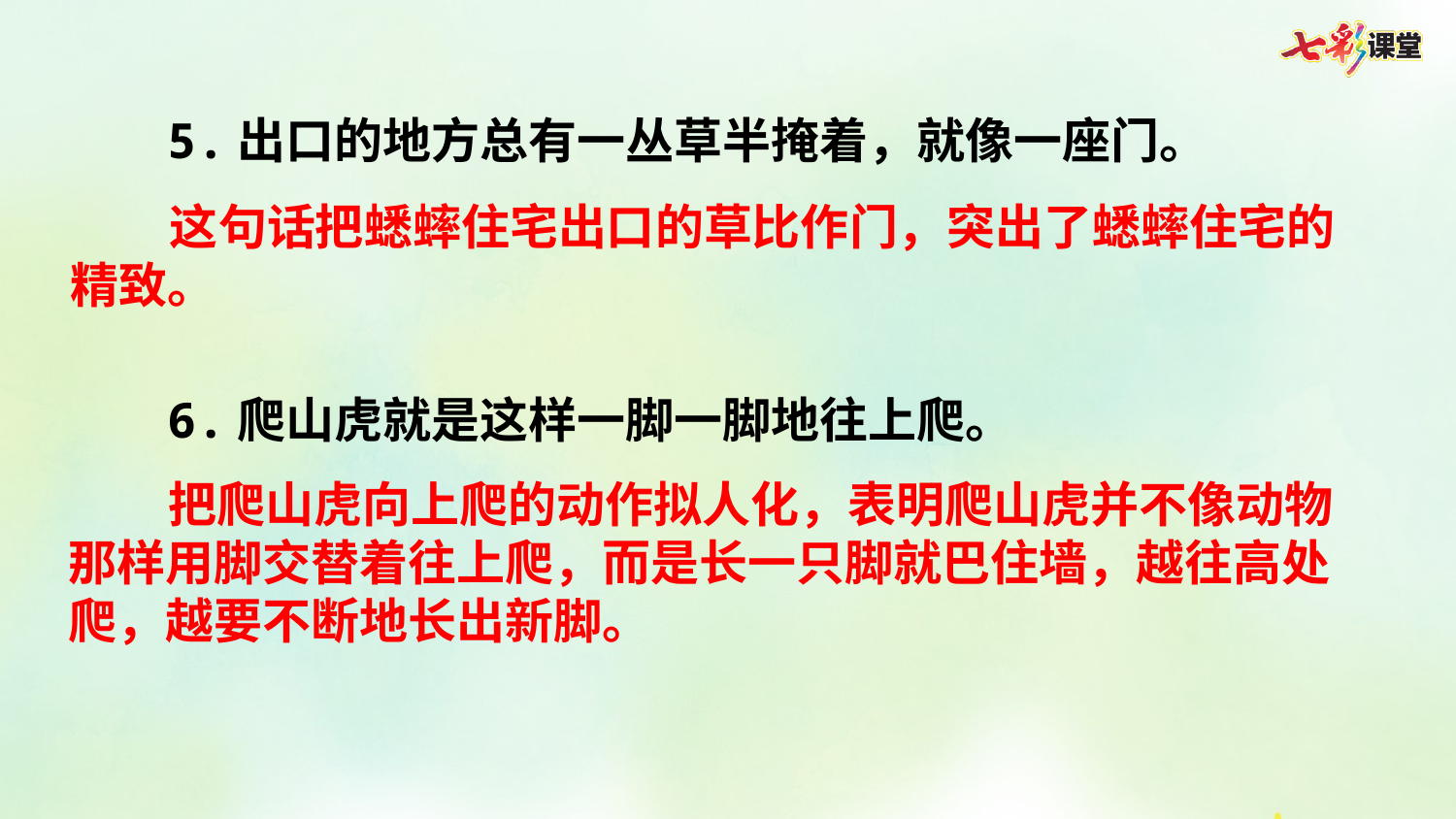

5.出口的地方总有一丛草半掩着，就像一座门。

6.爬山虎就是这样一脚一脚地往上爬。
这句话把蟋蟀住宅出口的草比作门，突出了蟋蟀住宅的精致。
把爬山虎向上爬的动作拟人化，表明爬山虎并不像动物那样用脚交替着往上爬，而是长一只脚就巴住墙，越往高处爬，越要不断地长出新脚。